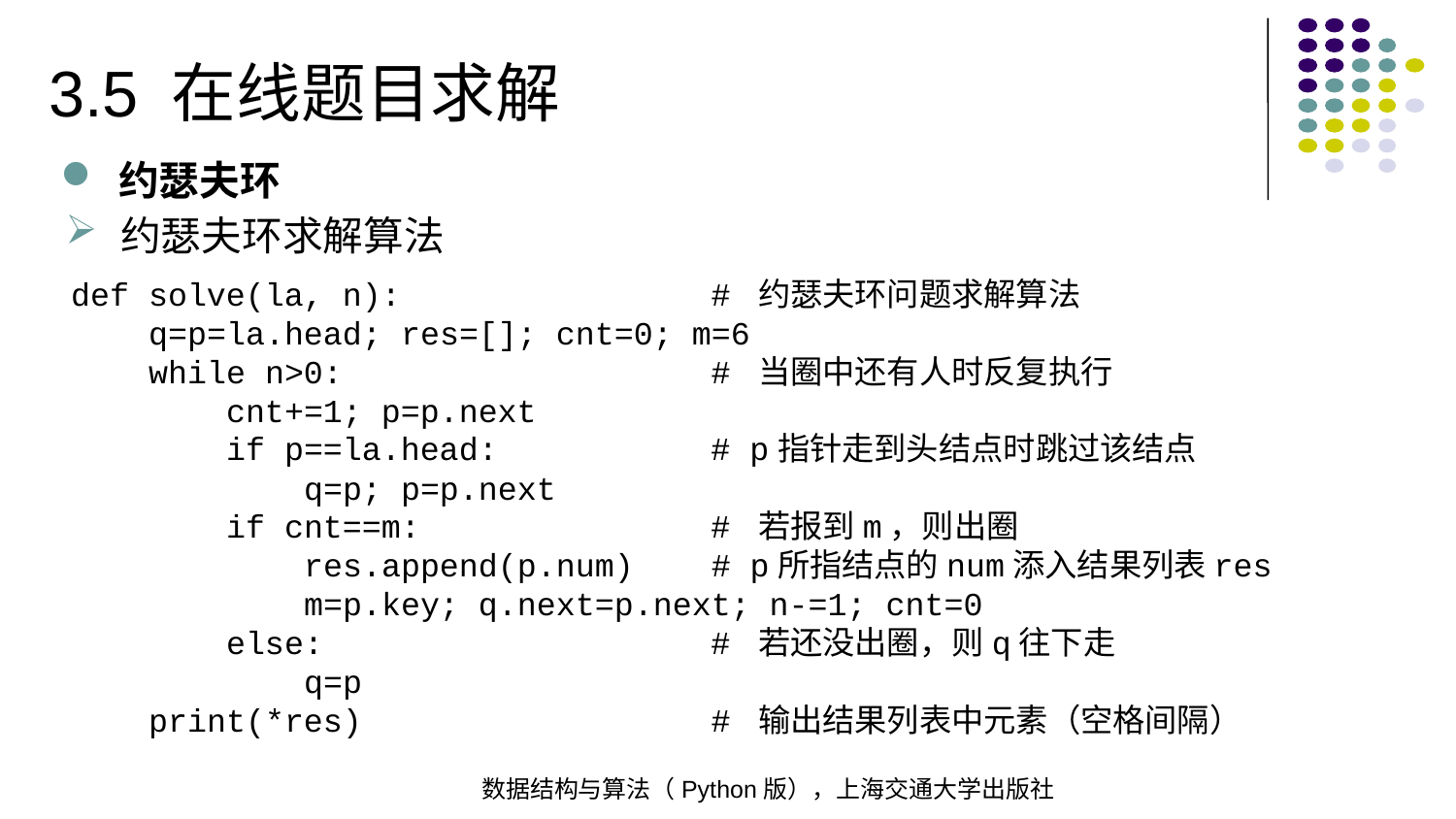

3.5 在线题目求解
约瑟夫环
约瑟夫环求解算法
def solve(la, n):                # 约瑟夫环问题求解算法
    q=p=la.head; res=[]; cnt=0; m=6
    while n>0:                   # 当圈中还有人时反复执行
        cnt+=1; p=p.next
        if p==la.head:           # p指针走到头结点时跳过该结点
            q=p; p=p.next
        if cnt==m:               # 若报到m，则出圈
            res.append(p.num)    # p所指结点的num添入结果列表res
            m=p.key; q.next=p.next; n-=1; cnt=0
        else:                    # 若还没出圈，则q往下走
            q=p
    print(*res)                  # 输出结果列表中元素（空格间隔）